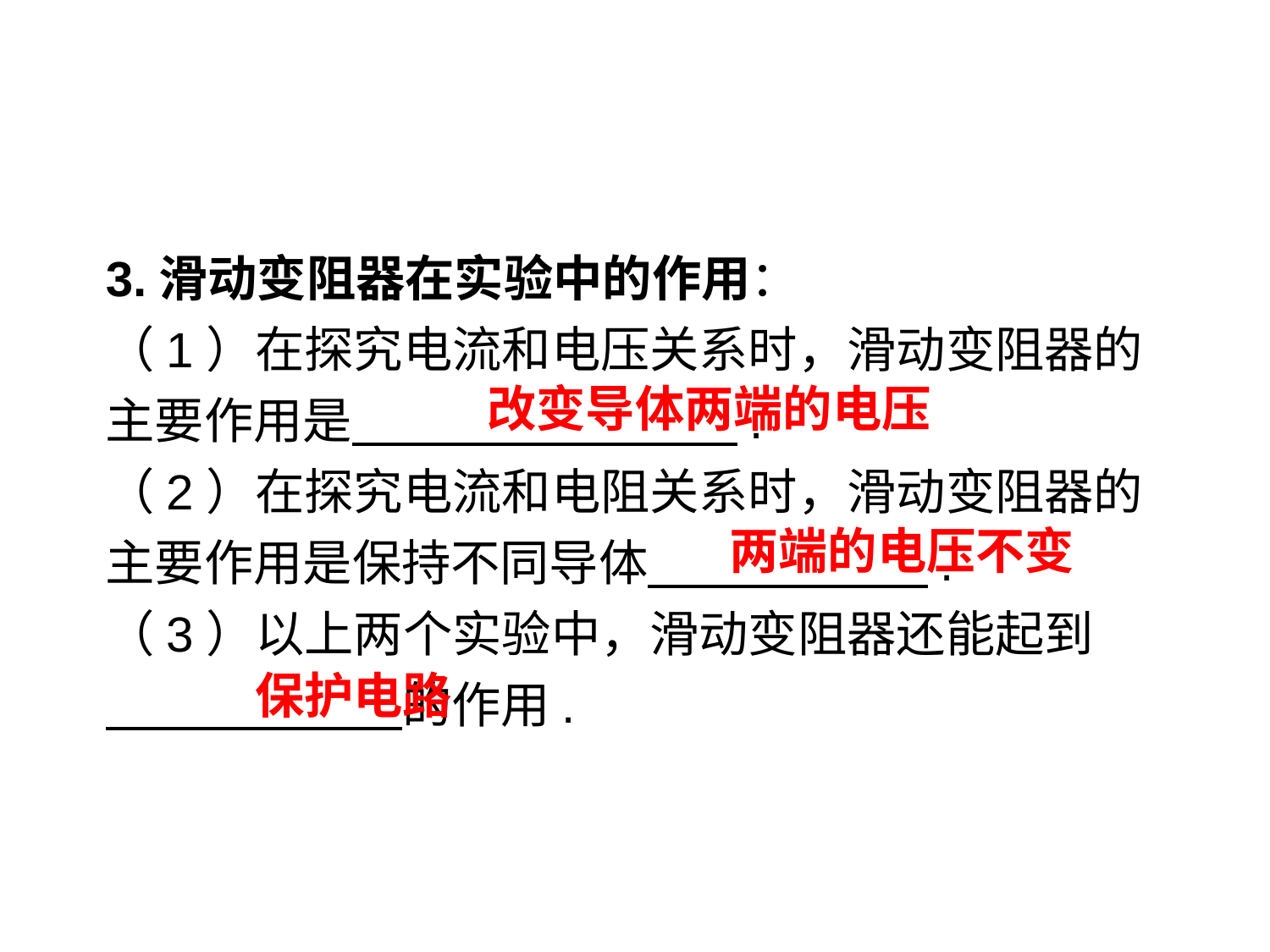

3.滑动变阻器在实验中的作用：
（1）在探究电流和电压关系时，滑动变阻器的主要作用是                                   .
（2）在探究电流和电阻关系时，滑动变阻器的主要作用是保持不同导体　                     .
（3）以上两个实验中，滑动变阻器还能起到
　                　  的作用.
改变导体两端的电压
两端的电压不变
保护电路